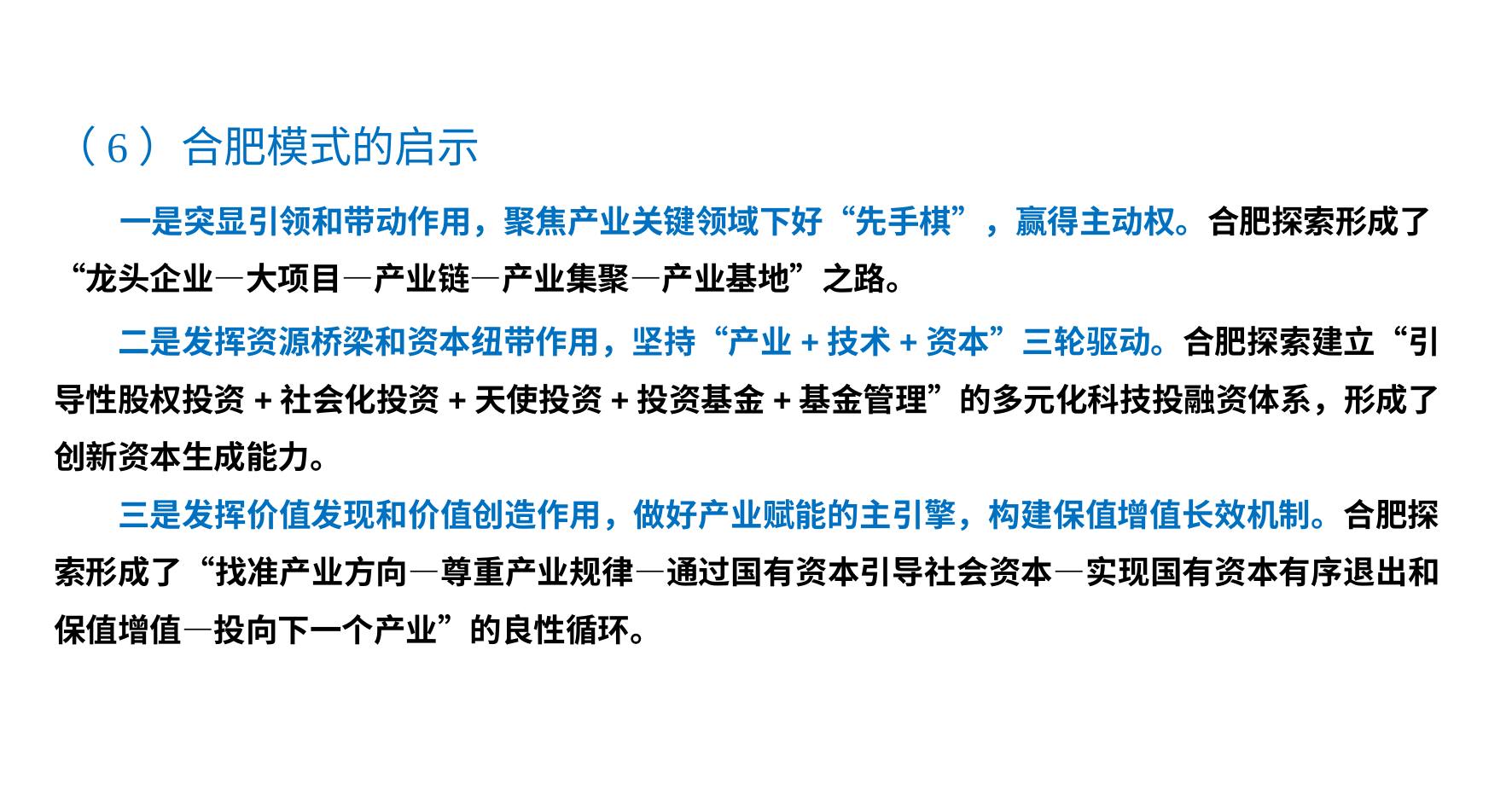

（6）合肥模式的启示
        一是突显引领和带动作用，聚焦产业关键领域下好“先手棋”，赢得主动权。合肥探索形成了“龙头企业—大项目—产业链—产业集聚—产业基地”之路。
二是发挥资源桥梁和资本纽带作用，坚持“产业+技术+资本”三轮驱动。合肥探索建立“引导性股权投资+社会化投资+天使投资+投资基金+基金管理”的多元化科技投融资体系，形成了创新资本生成能力。
三是发挥价值发现和价值创造作用，做好产业赋能的主引擎，构建保值增值长效机制。合肥探索形成了“找准产业方向—尊重产业规律—通过国有资本引导社会资本—实现国有资本有序退出和保值增值—投向下一个产业”的良性循环。